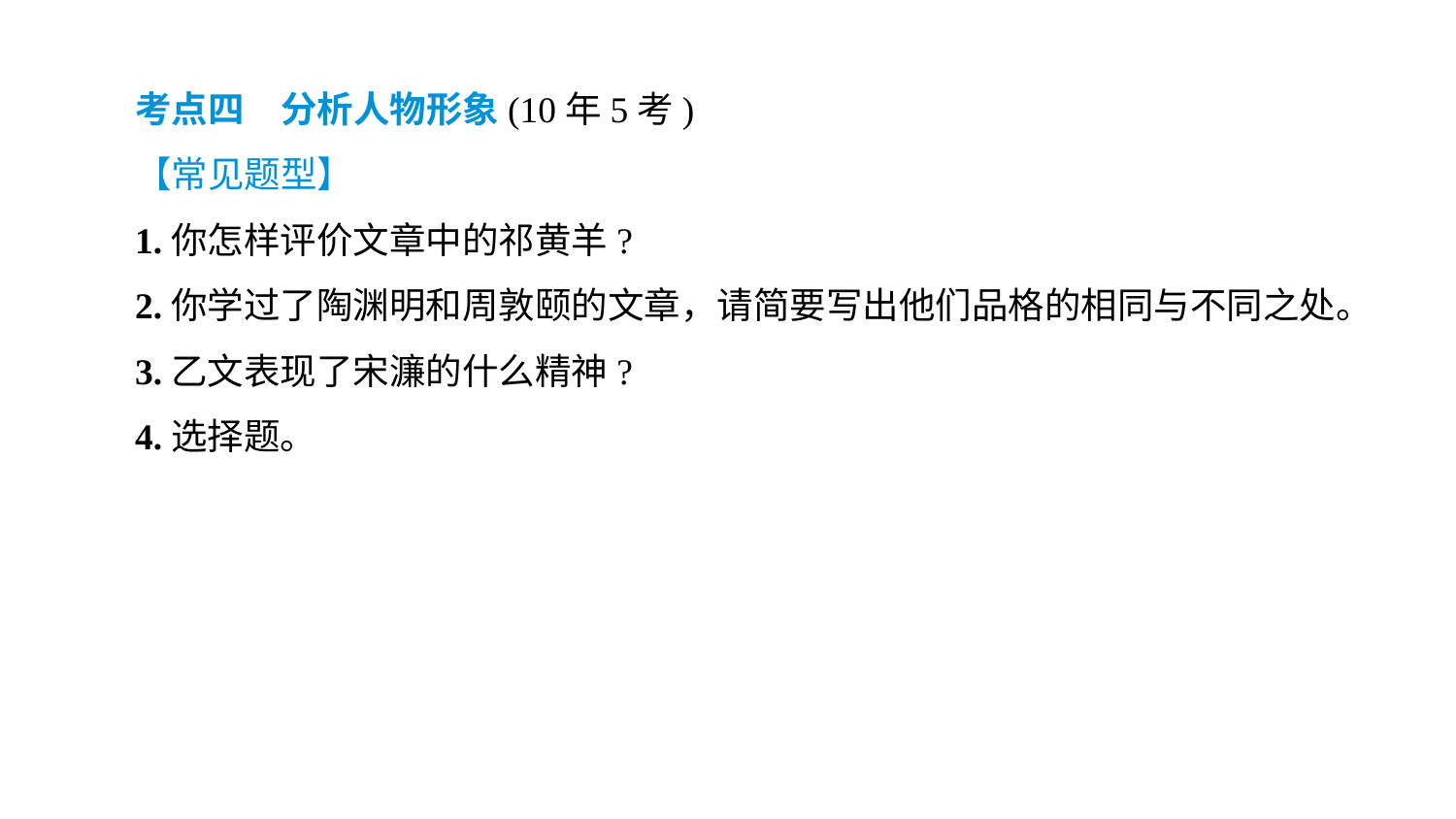

考点四　分析人物形象(10年5考)
【常见题型】
1.你怎样评价文章中的祁黄羊?
2.你学过了陶渊明和周敦颐的文章，请简要写出他们品格的相同与不同之处。
3.乙文表现了宋濂的什么精神?
4.选择题。